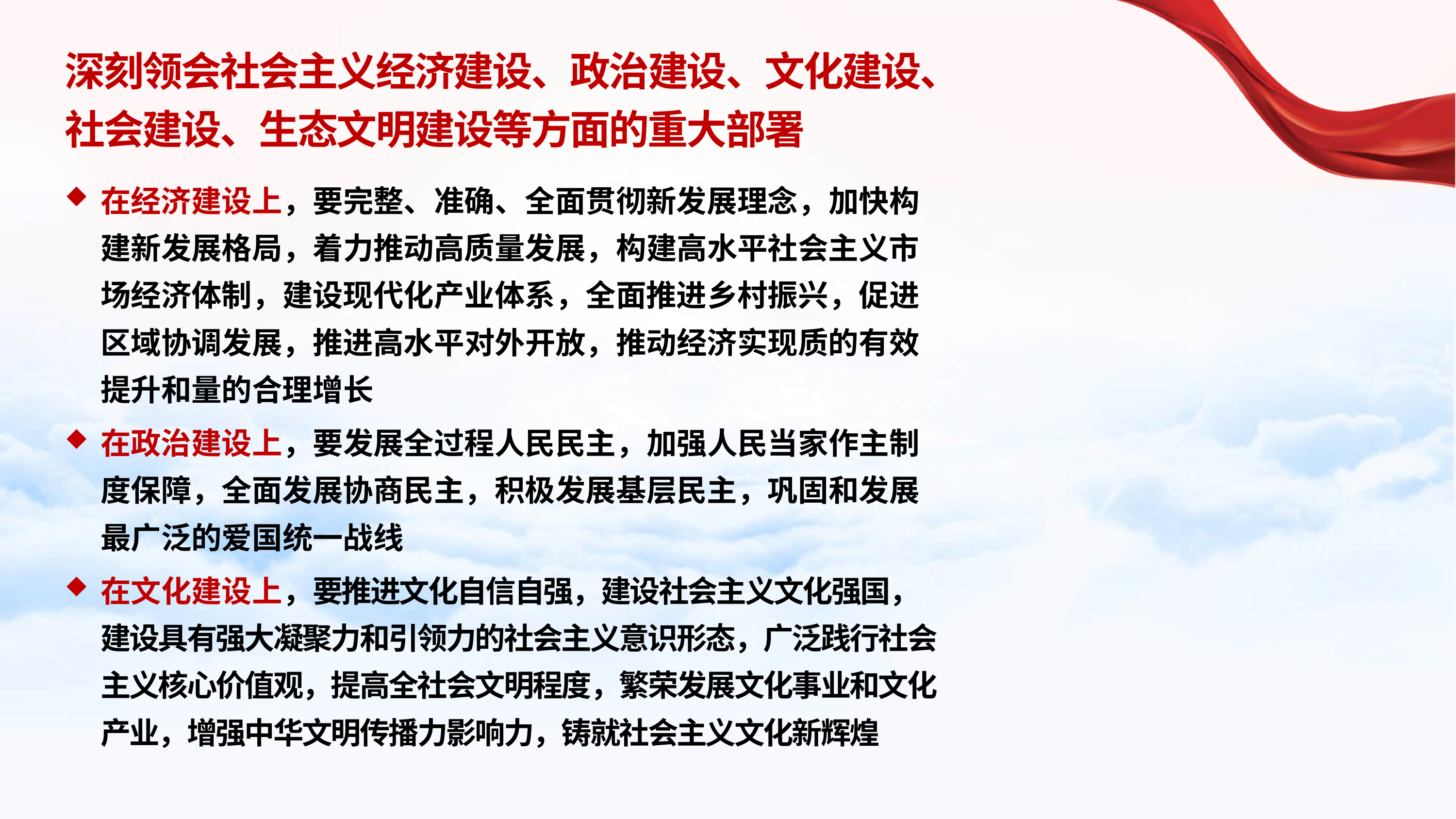

# 深刻领会社会主义经济建设、政治建设、文化建设、社会建设、生态文明建设等方面的重大部署
在经济建设上，要完整、准确、全面贯彻新发展理念，加快构建新发展格局，着力推动高质量发展，构建高水平社会主义市场经济体制，建设现代化产业体系，全面推进乡村振兴，促进区域协调发展，推进高水平对外开放，推动经济实现质的有效提升和量的合理增长
在政治建设上，要发展全过程人民民主，加强人民当家作主制度保障，全面发展协商民主，积极发展基层民主，巩固和发展最广泛的爱国统一战线
在文化建设上，要推进文化自信自强，建设社会主义文化强国，建设具有强大凝聚力和引领力的社会主义意识形态，广泛践行社会主义核心价值观，提高全社会文明程度，繁荣发展文化事业和文化产业，增强中华文明传播力影响力，铸就社会主义文化新辉煌